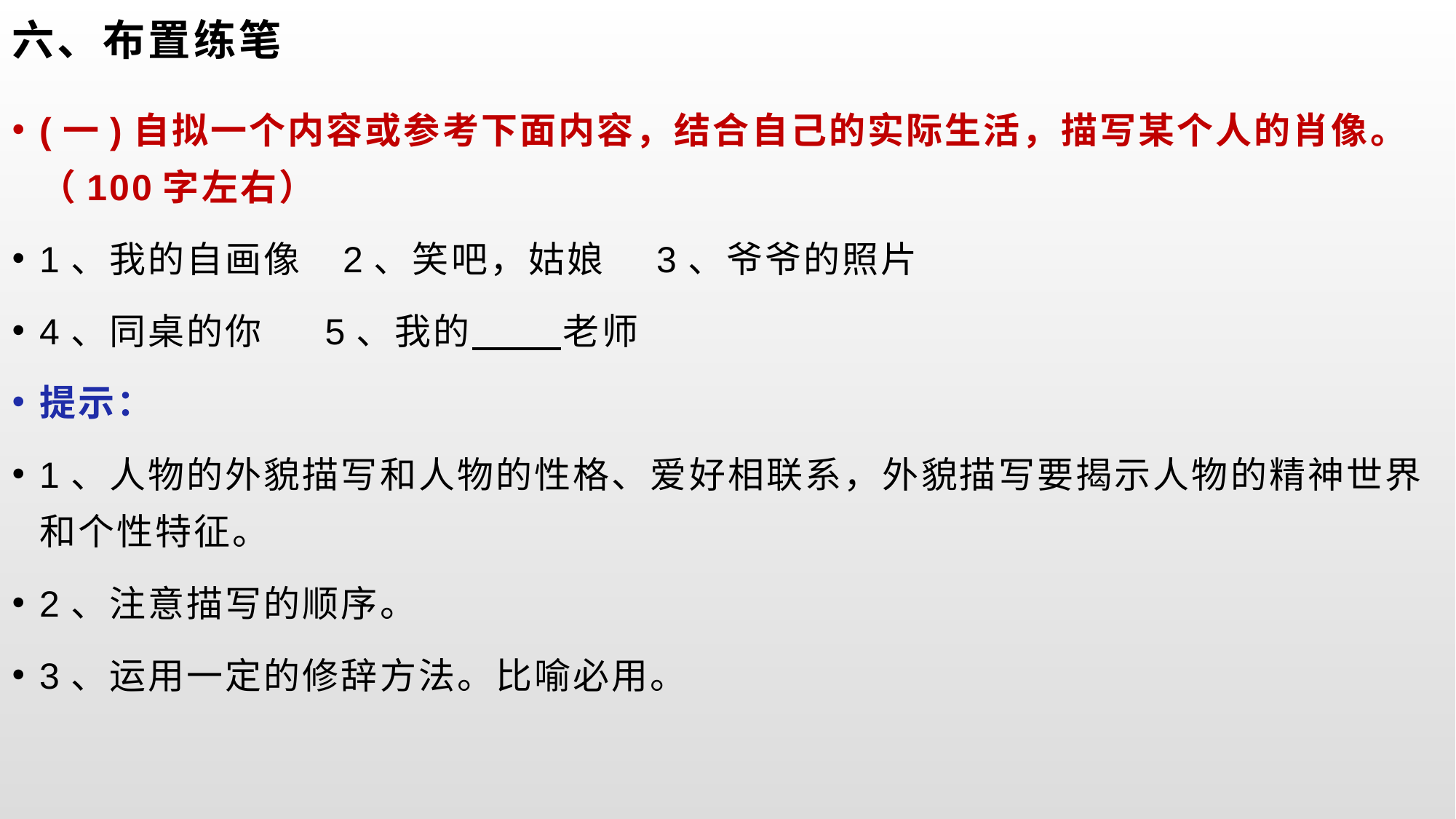

# 六、布置练笔
(一)自拟一个内容或参考下面内容，结合自己的实际生活，描写某个人的肖像。（100字左右）
1、我的自画像   2、笑吧，姑娘    3、爷爷的照片
4、同桌的你     5、我的　     老师
提示：
1、人物的外貌描写和人物的性格、爱好相联系，外貌描写要揭示人物的精神世界和个性特征。
2、注意描写的顺序。
3、运用一定的修辞方法。比喻必用。